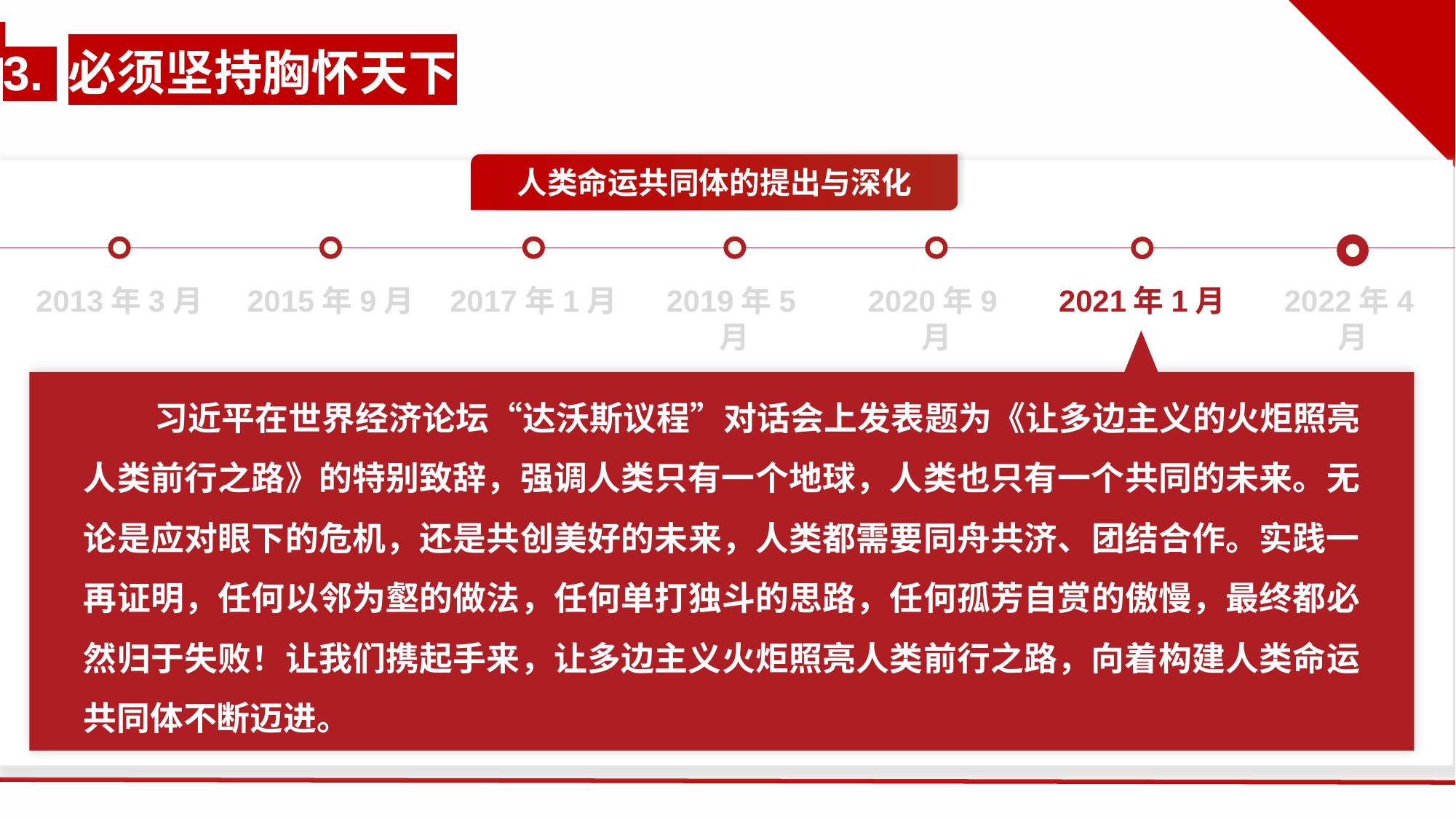

3. 必须坚持胸怀天下
人类命运共同体的提出与深化

2013年3月
2015年9月
2017年1月
2019年5月
2020年9月
2021年1月
2022年4月

 习近平在世界经济论坛“达沃斯议程”对话会上发表题为《让多边主义的火炬照亮人类前行之路》的特别致辞，强调人类只有一个地球，人类也只有一个共同的未来。无论是应对眼下的危机，还是共创美好的未来，人类都需要同舟共济、团结合作。实践一再证明，任何以邻为壑的做法，任何单打独斗的思路，任何孤芳自赏的傲慢，最终都必然归于失败！让我们携起手来，让多边主义火炬照亮人类前行之路，向着构建人类命运共同体不断迈进。